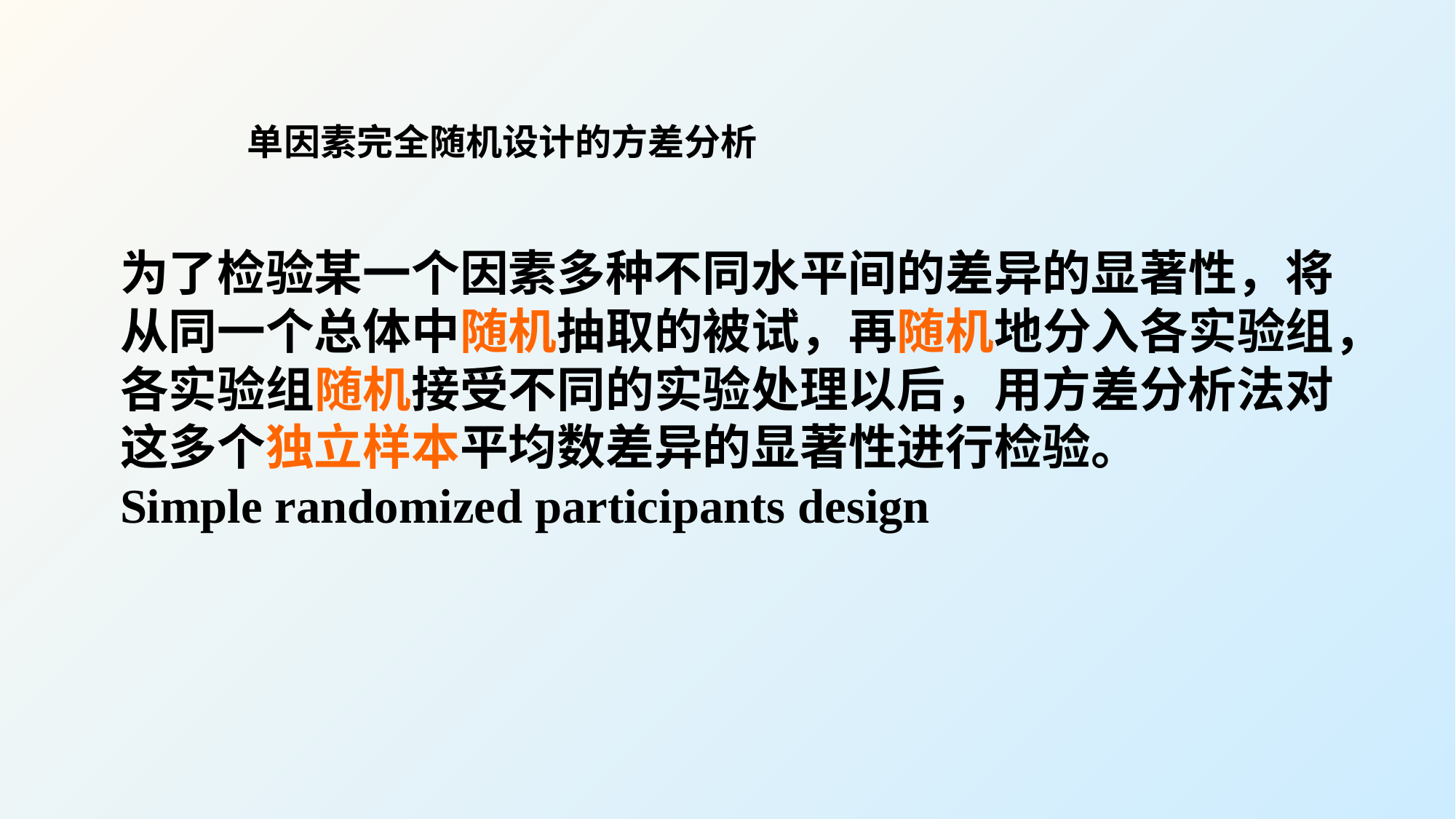

为了检验某一个因素多种不同水平间的差异的显著性，将从同一个总体中随机抽取的被试，再随机地分入各实验组，各实验组随机接受不同的实验处理以后，用方差分析法对这多个独立样本平均数差异的显著性进行检验。
Simple randomized participants design
单因素完全随机设计的方差分析